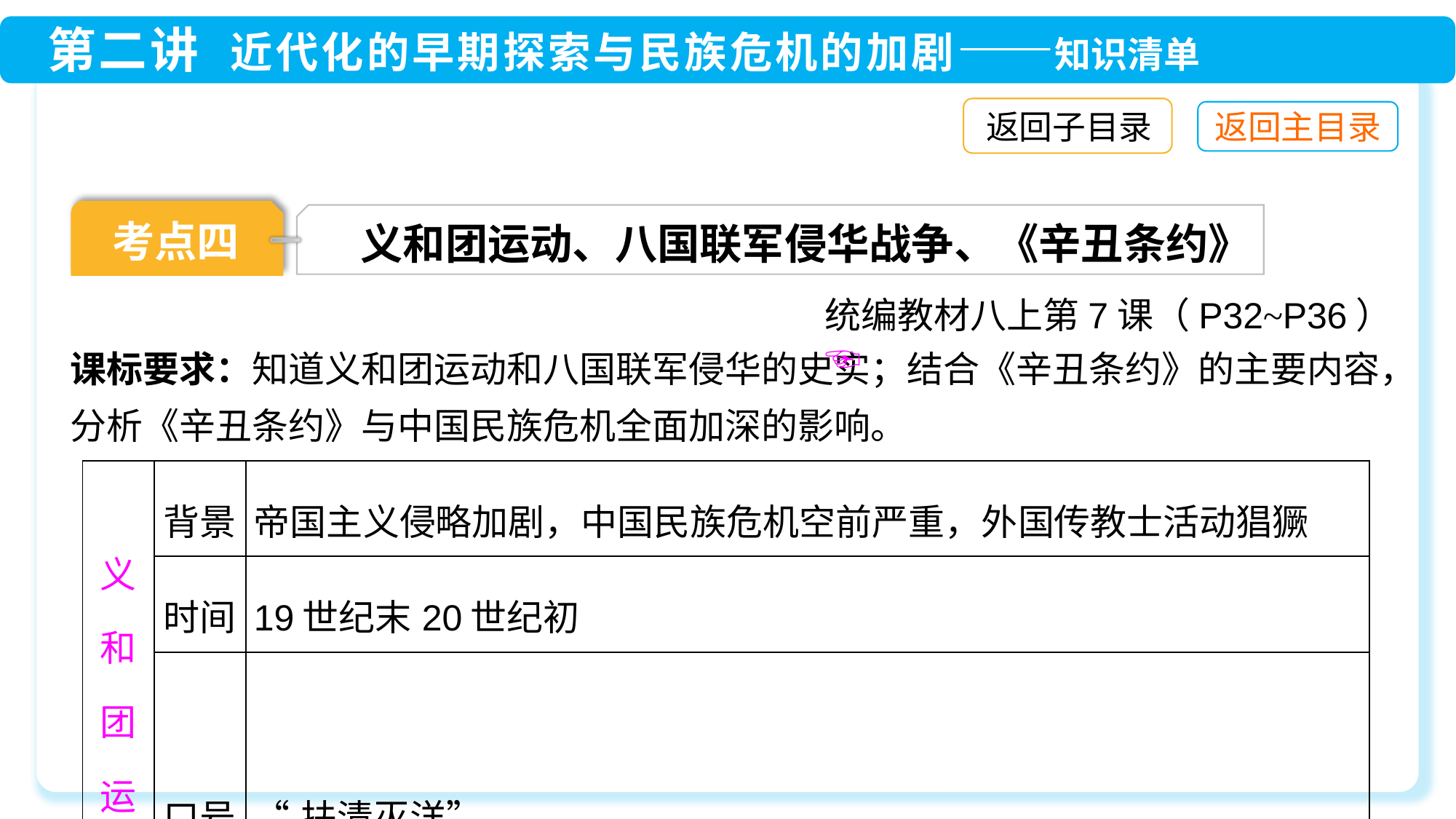

返回子目录
考点四
义和团运动、八国联军侵华战争、《辛丑条约》

统编教材八上第7课（P32~P36）☜
课标要求：知道义和团运动和八国联军侵华的史实；结合《辛丑条约》的主要内容，分析《辛丑条约》与中国民族危机全面加深的影响。
| 义和团运动 | 背景 | 帝国主义侵略加剧，中国民族危机空前严重，外国传教士活动猖獗 |
| --- | --- | --- |
|  | 时间 | 19世纪末20世纪初 |
|  | 口号 | “扶清灭洋” |